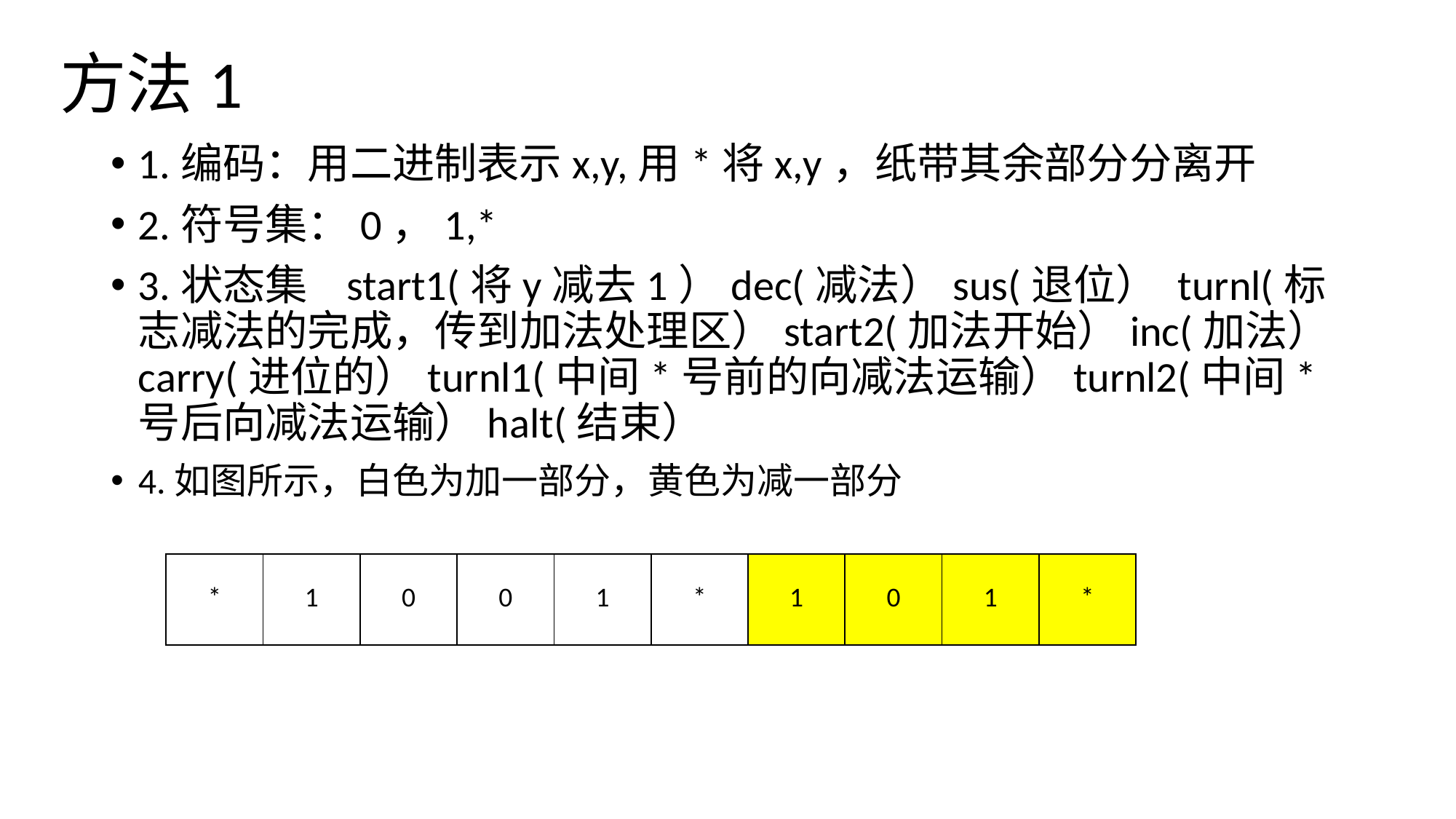

# 方法1
1.编码：用二进制表示x,y,用*将x,y，纸带其余部分分离开
2.符号集：0，1,*
3.状态集   start1(将y减去1）dec(减法）sus(退位） turnl(标志减法的完成，传到加法处理区）start2(加法开始）inc(加法） carry(进位的）turnl1(中间*号前的向减法运输）turnl2(中间*号后向减法运输）halt(结束）
4.如图所示，白色为加一部分，黄色为减一部分
| \* | 1 | 0 | 0 | 1 | \* | 1 | 0 | 1 | \* |
| --- | --- | --- | --- | --- | --- | --- | --- | --- | --- |